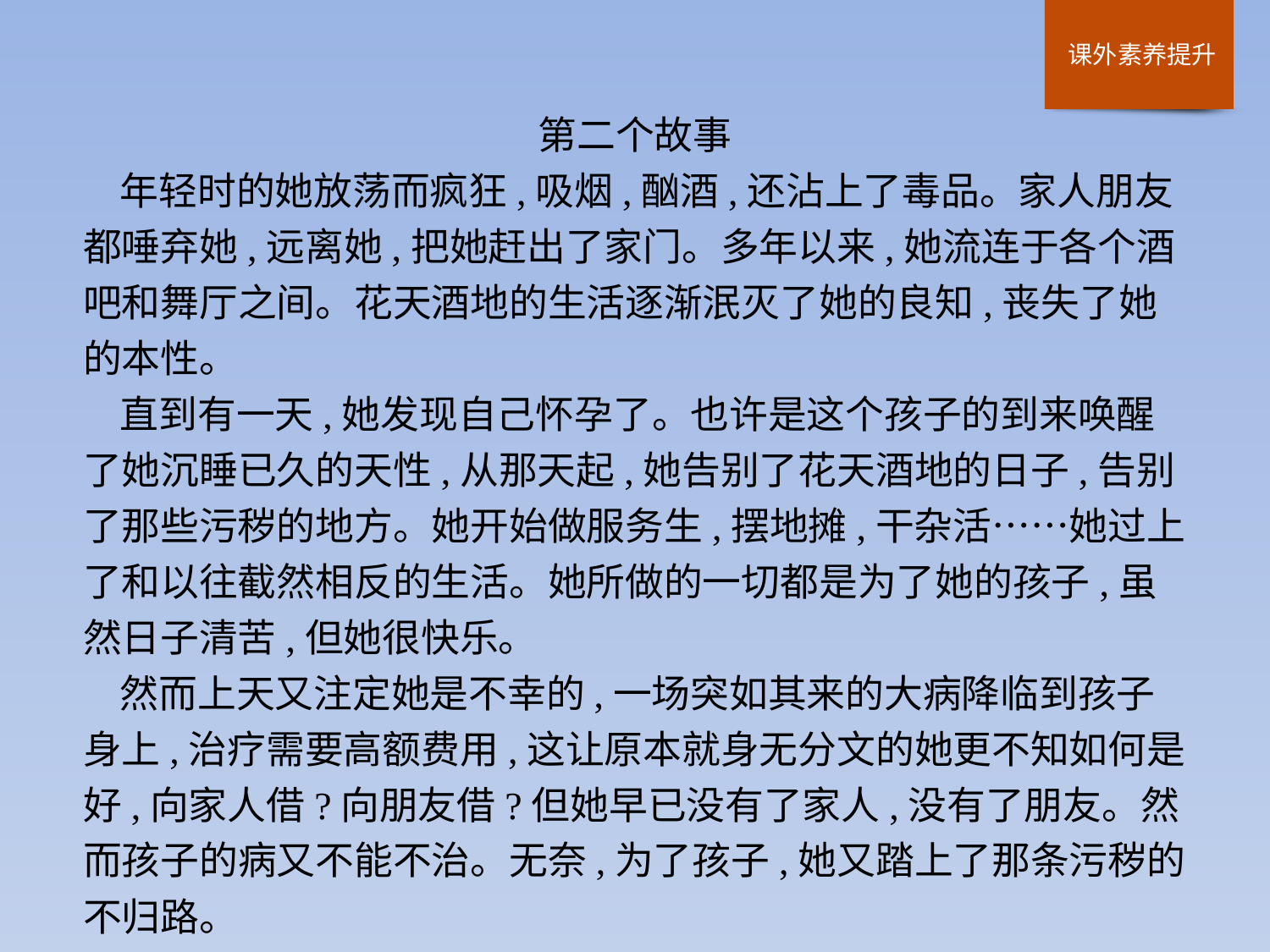

第二个故事
年轻时的她放荡而疯狂,吸烟,酗酒,还沾上了毒品。家人朋友都唾弃她,远离她,把她赶出了家门。多年以来,她流连于各个酒吧和舞厅之间。花天酒地的生活逐渐泯灭了她的良知,丧失了她的本性。
直到有一天,她发现自己怀孕了。也许是这个孩子的到来唤醒了她沉睡已久的天性,从那天起,她告别了花天酒地的日子,告别了那些污秽的地方。她开始做服务生,摆地摊,干杂活……她过上了和以往截然相反的生活。她所做的一切都是为了她的孩子,虽然日子清苦,但她很快乐。
然而上天又注定她是不幸的,一场突如其来的大病降临到孩子身上,治疗需要高额费用,这让原本就身无分文的她更不知如何是好,向家人借?向朋友借?但她早已没有了家人,没有了朋友。然而孩子的病又不能不治。无奈,为了孩子,她又踏上了那条污秽的不归路。
在爱的面前,她选择了孩子,也选择了堕落。